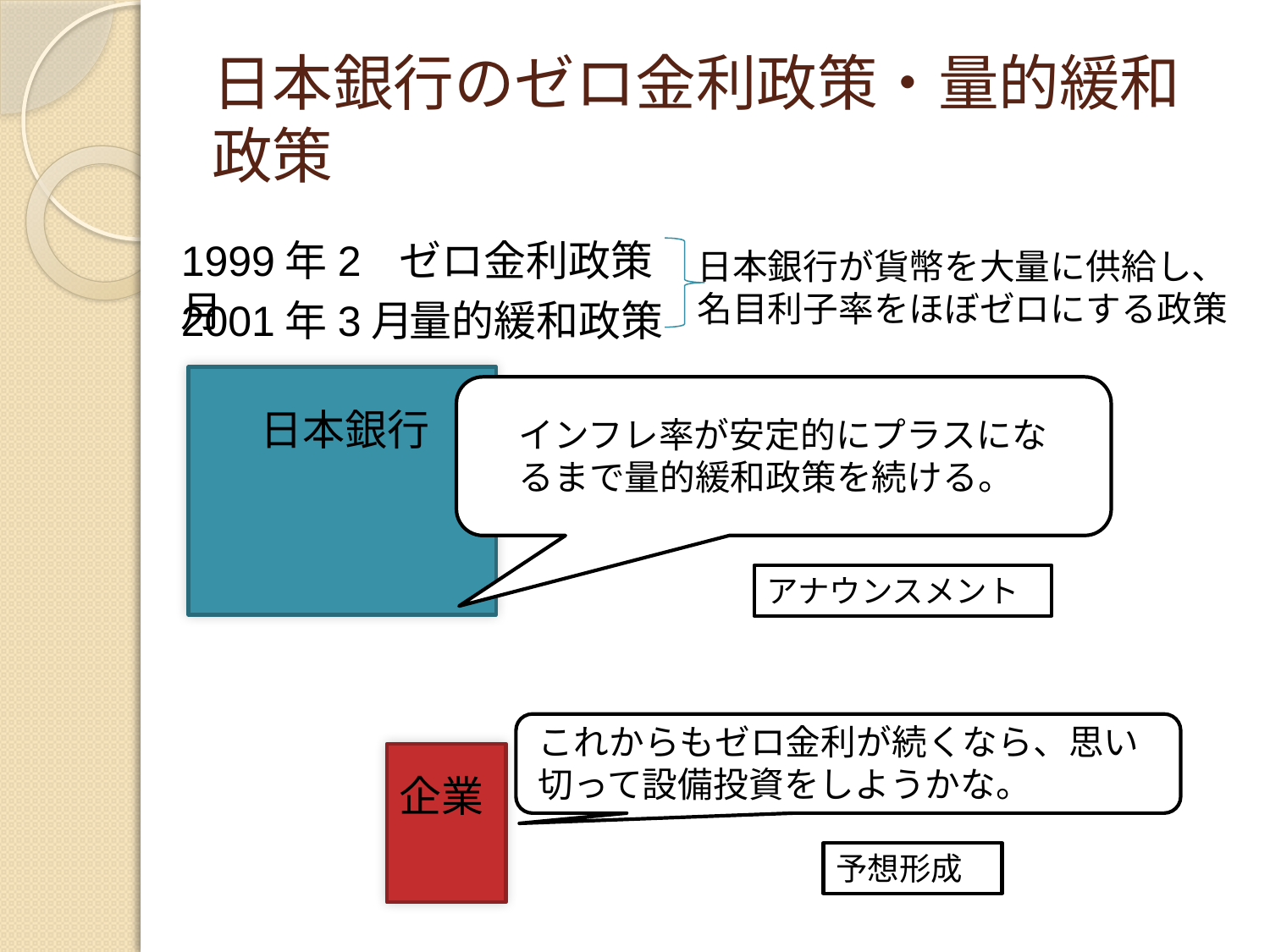

# 日本銀行のゼロ金利政策・量的緩和政策
1999年2月
ゼロ金利政策

日本銀行が貨幣を大量に供給し、名目利子率をほぼゼロにする政策
2001年3月
量的緩和政策

日本銀行
インフレ率が安定的にプラスになるまで量的緩和政策を続ける。
アナウンスメント

これからもゼロ金利が続くなら、思い切って設備投資をしようかな。

企業
予想形成